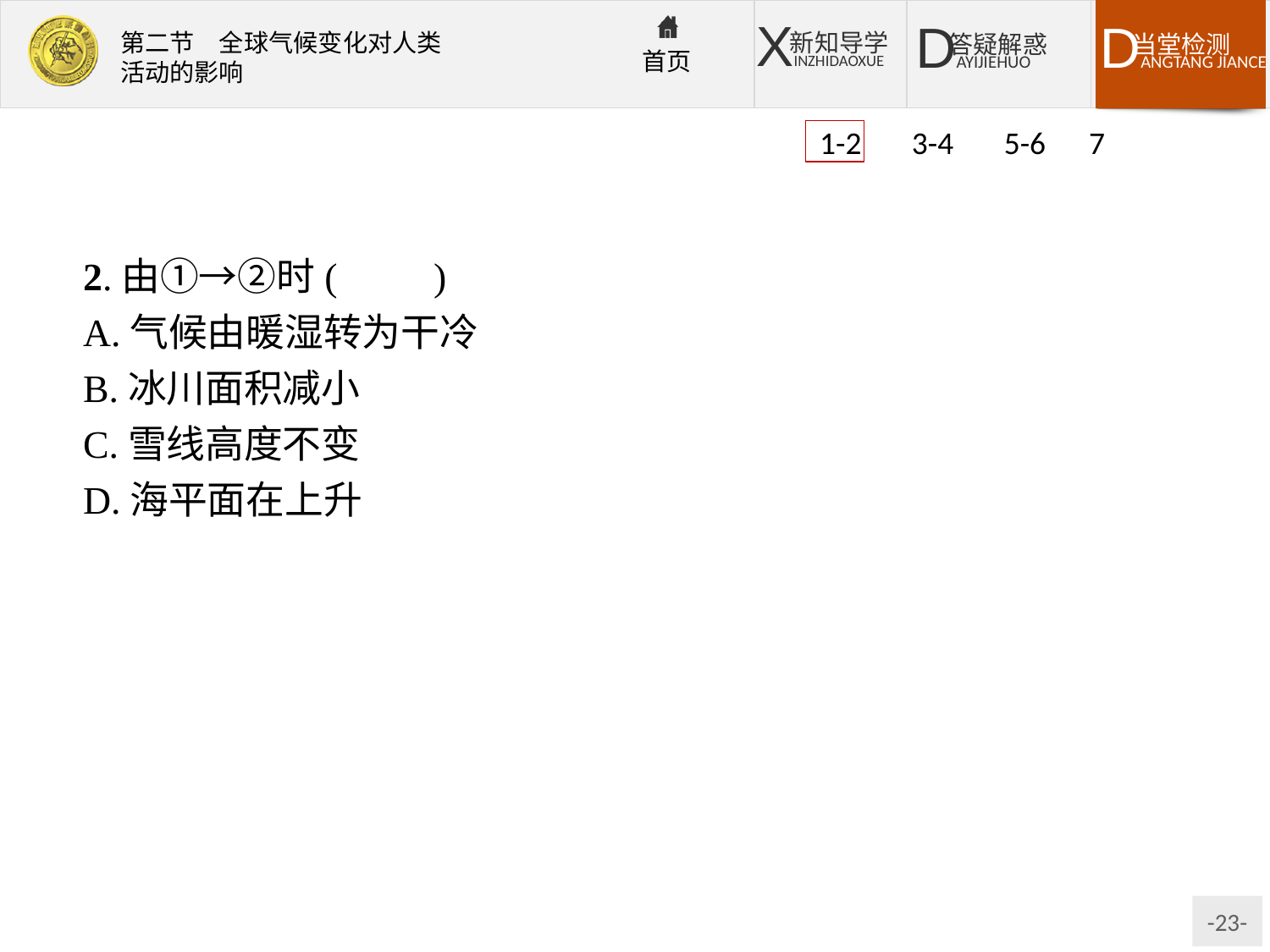

1-2       3-4       5-6      7

2.由①→②时(　　)
A.气候由暖湿转为干冷
B.冰川面积减小
C.雪线高度不变
D.海平面在上升
解析:第1题,由图可知,全球气温呈冷暖交替变化,全球降水呈干湿交替变化,且气温、降水的变化周期都长短不一。第2题,从图中可以看出,①→②时段气温下降、降水减少。
答案:1.C　2.A